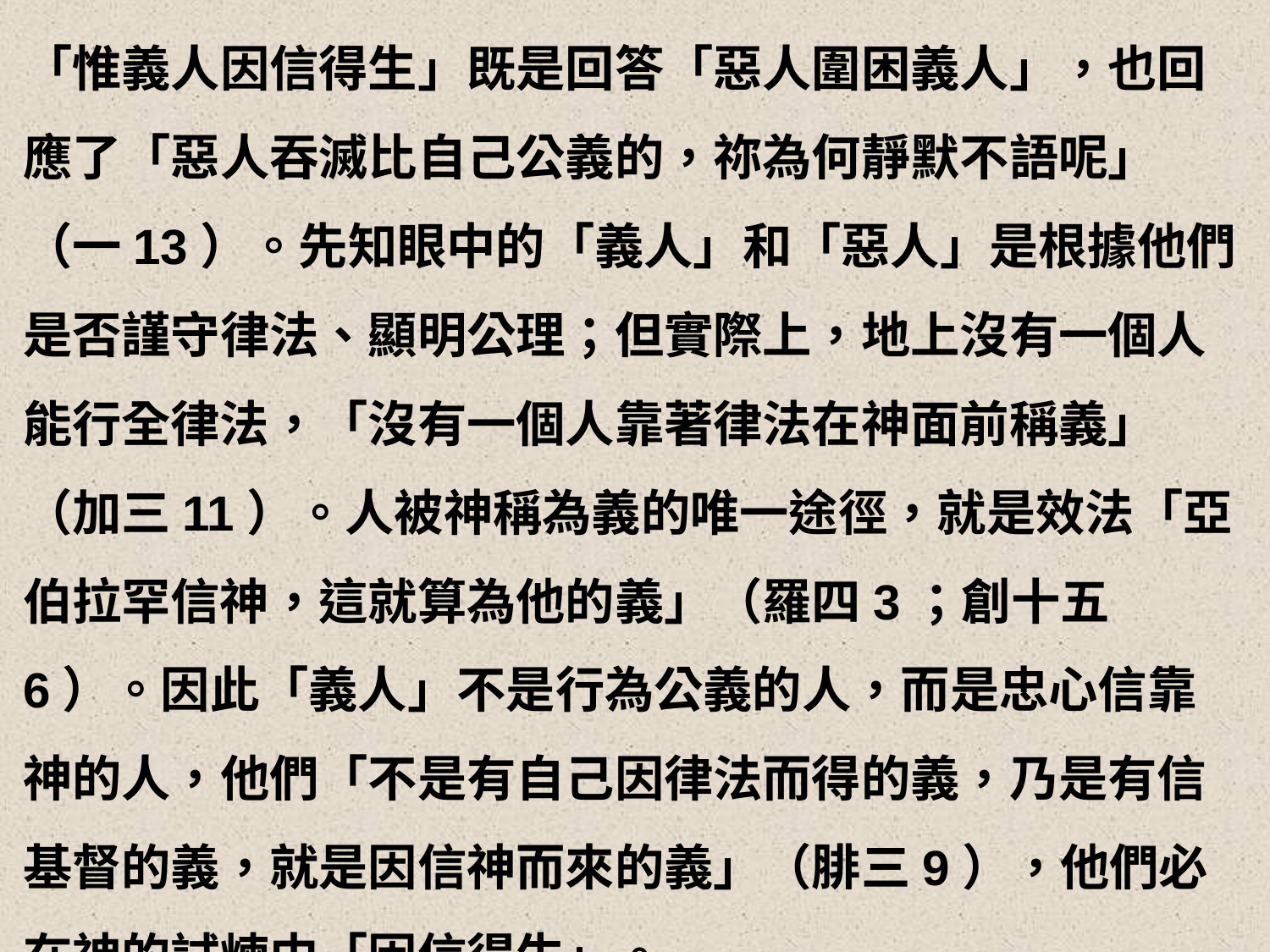

「惟義人因信得生」既是回答「惡人圍困義人」，也回應了「惡人吞滅比自己公義的，祢為何靜默不語呢」（一13）。先知眼中的「義人」和「惡人」是根據他們是否謹守律法、顯明公理；但實際上，地上沒有一個人能行全律法，「沒有一個人靠著律法在神面前稱義」（加三11）。人被神稱為義的唯一途徑，就是效法「亞伯拉罕信神，這就算為他的義」（羅四3；創十五6）。因此「義人」不是行為公義的人，而是忠心信靠神的人，他們「不是有自己因律法而得的義，乃是有信基督的義，就是因信神而來的義」（腓三9），他們必在神的試煉中「因信得生」。